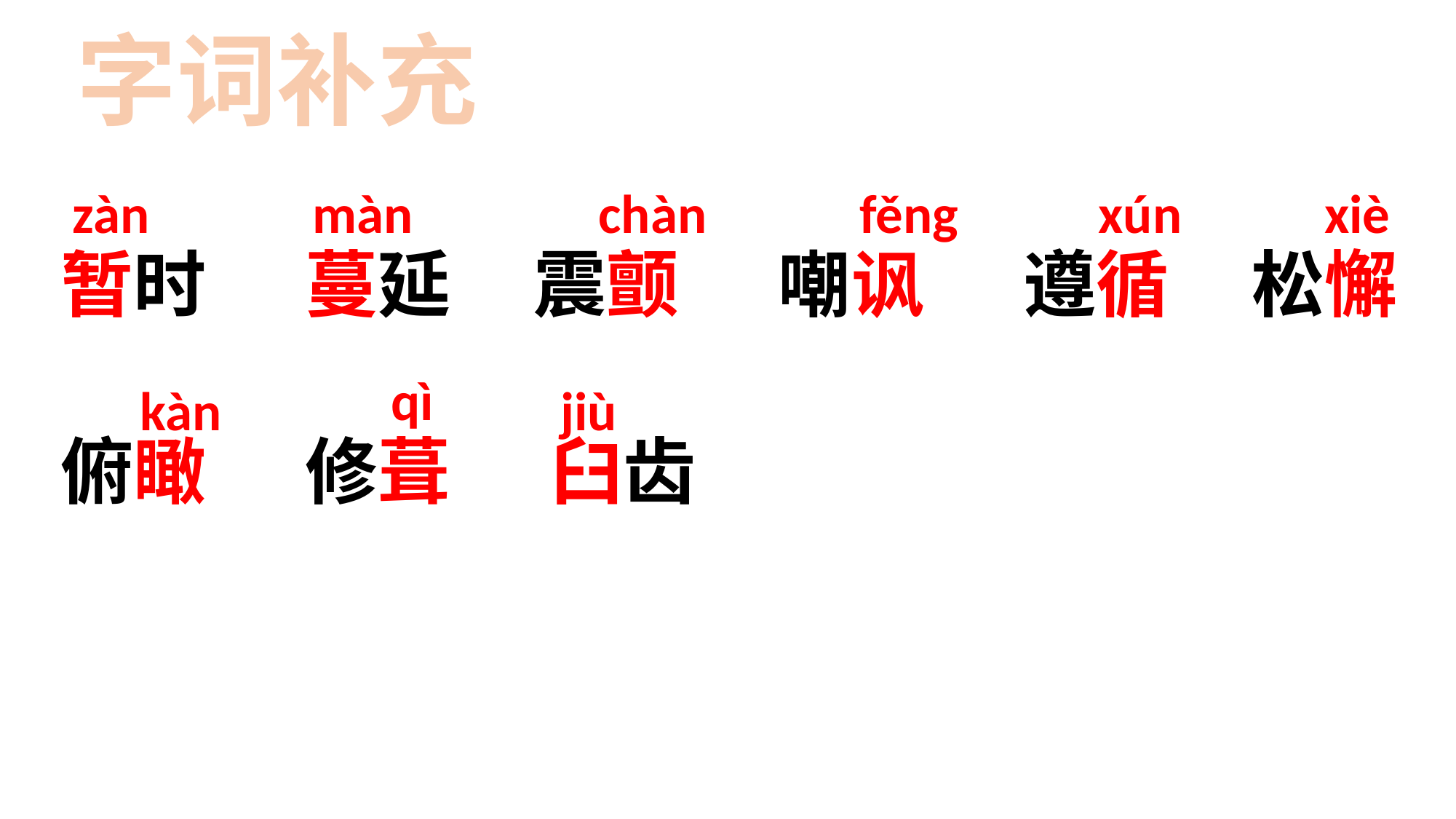

字词补充
zàn
màn
chàn
fěng
 xún
xiè
暂时      蔓延     震颤      嘲讽      遵循     松懈

俯瞰      修葺      臼齿
qì
kàn
jiù